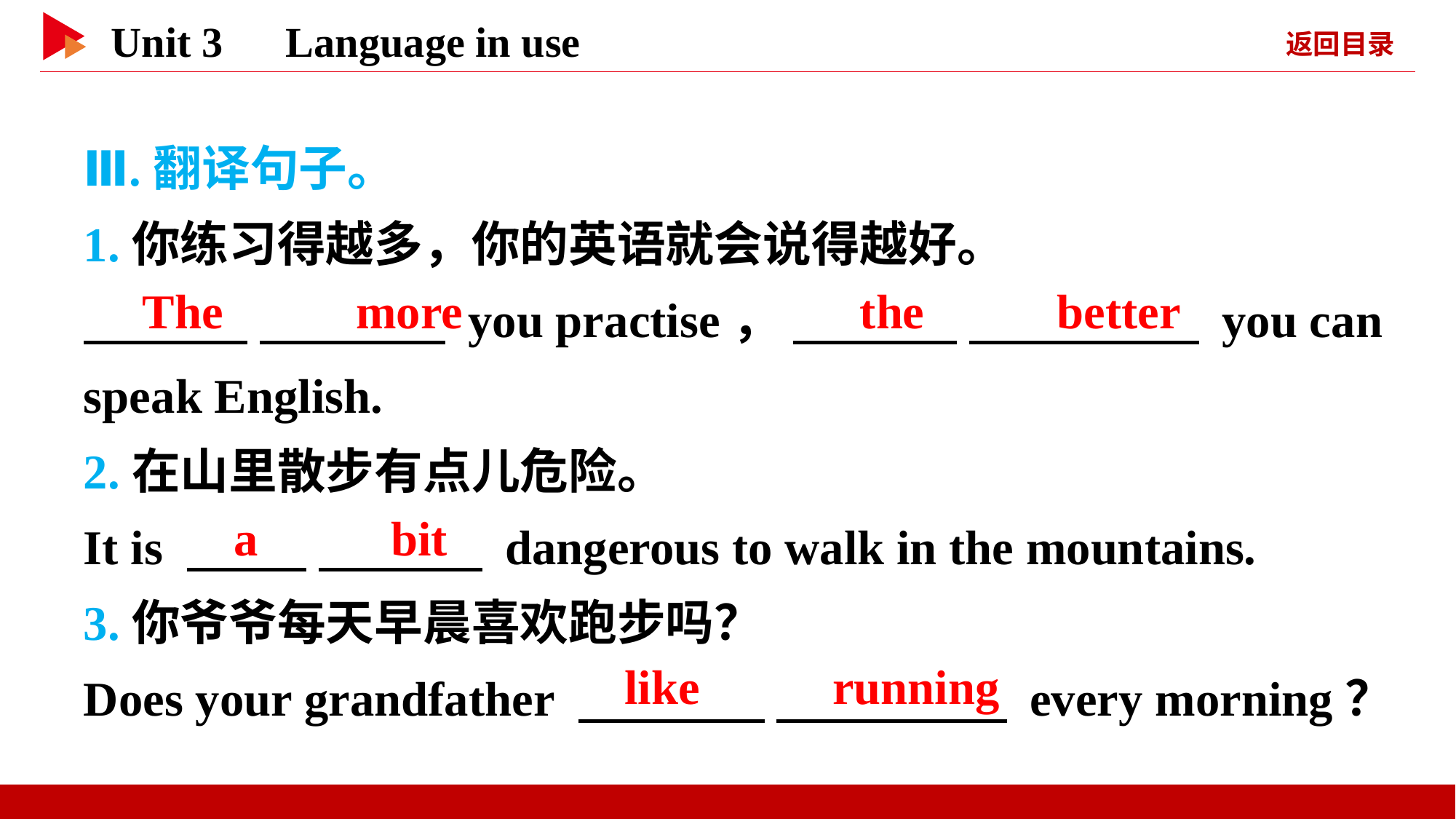

Ⅲ.翻译句子。
1.你练习得越多，你的英语就会说得越好。
　      　 　        　 you practise， 　      　 　            　 you can speak English.
2.在山里散步有点儿危险。
It is 　  　 　      　 dangerous to walk in the mountains.
3.你爷爷每天早晨喜欢跑步吗？
Does your grandfather 　        　 　            　 every morning？
　The　 　more
　the　 　better
　a　 　bit
　like　 　running